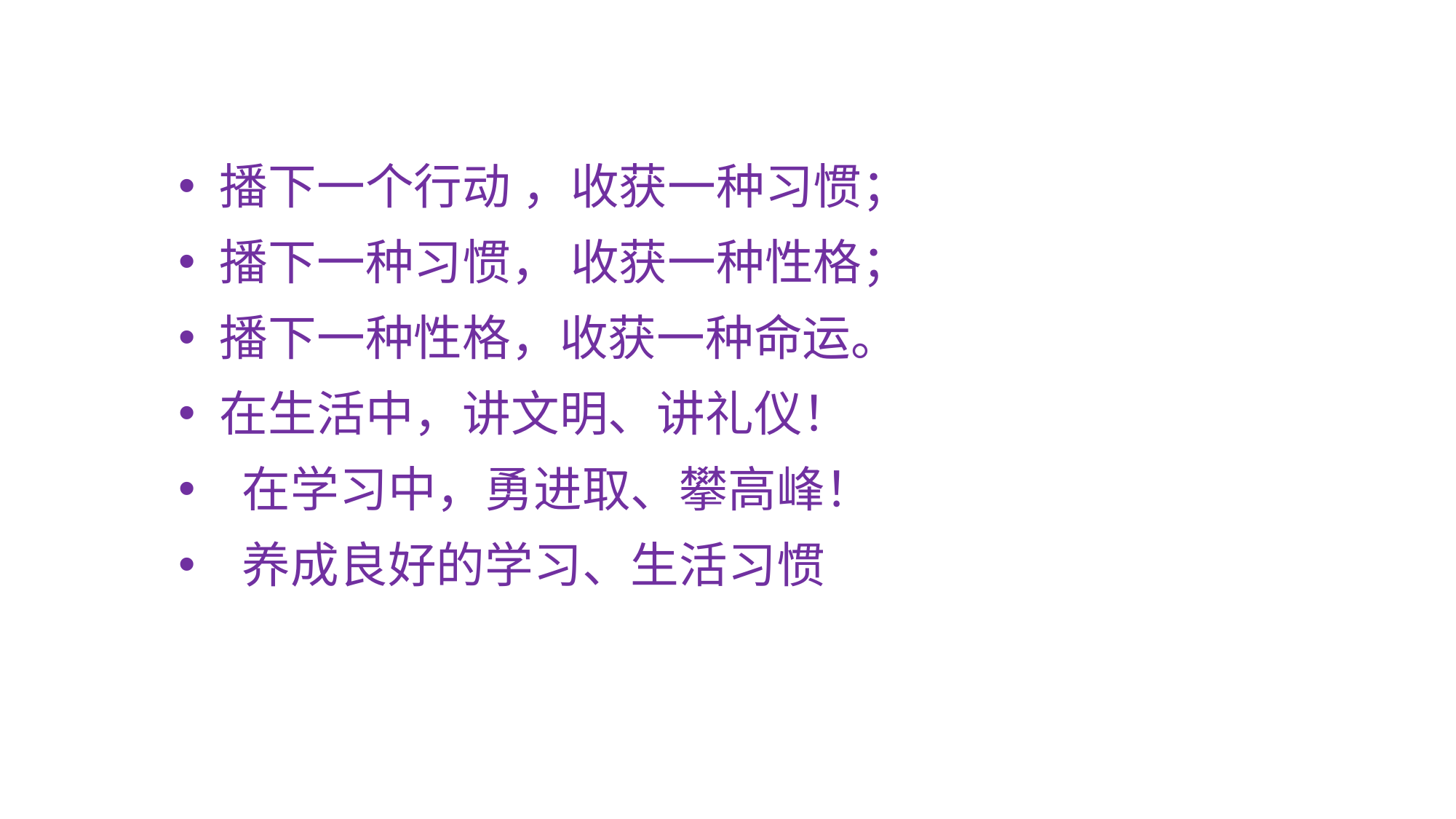

播下一个行动 ，收获一种习惯；
播下一种习惯， 收获一种性格；
播下一种性格，收获一种命运。
在生活中，讲文明、讲礼仪！
 在学习中，勇进取、攀高峰！
 养成良好的学习、生活习惯